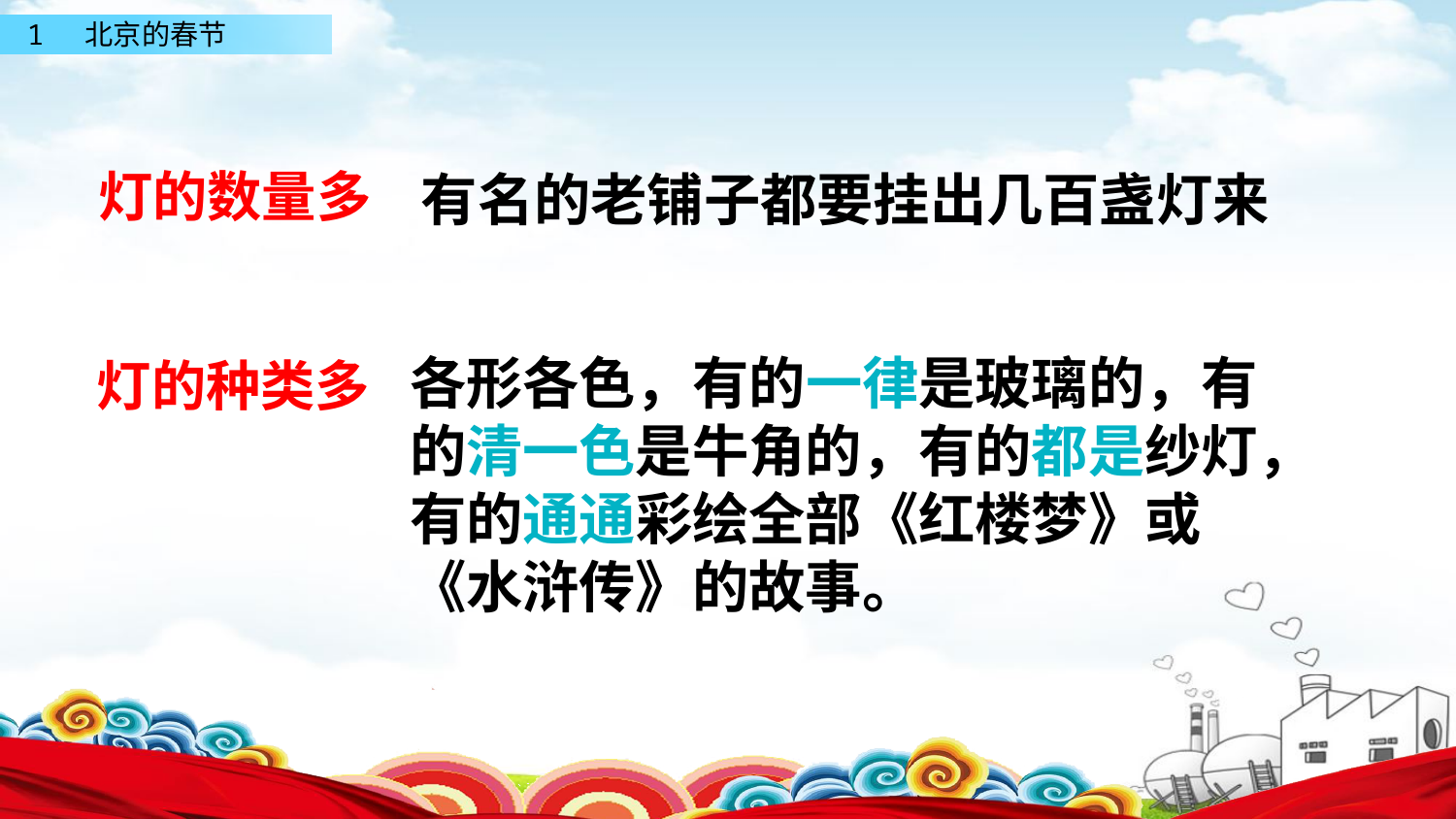

灯的数量多
有名的老铺子都要挂出几百盏灯来
各形各色，有的一律是玻璃的，有的清一色是牛角的，有的都是纱灯，有的通通彩绘全部《红楼梦》或《水浒传》的故事。
灯的种类多